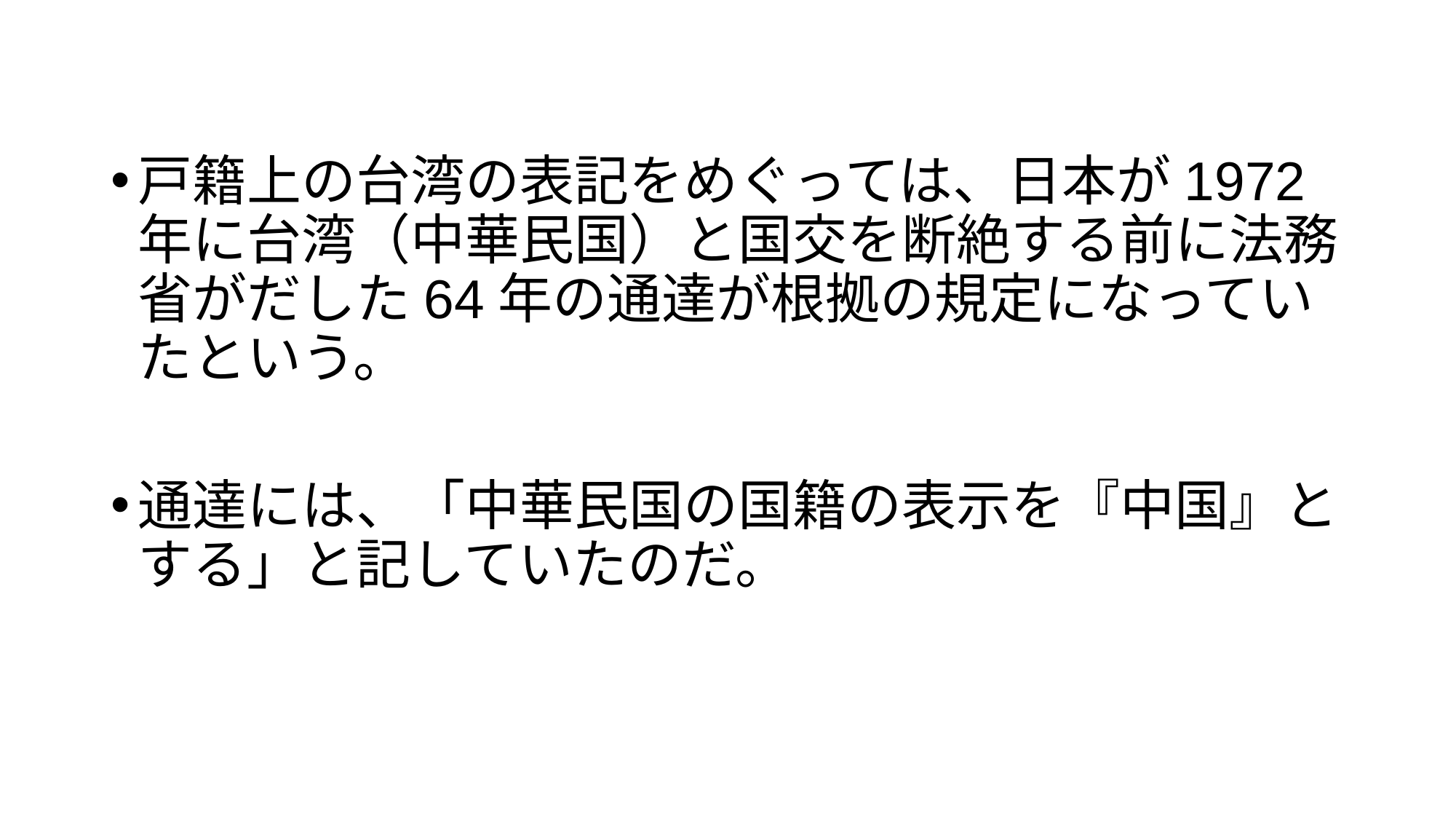

戸籍上の台湾の表記をめぐっては、日本が1972年に台湾（中華民国）と国交を断絶する前に法務省がだした64年の通達が根拠の規定になっていたという。

通達には、「中華民国の国籍の表示を『中国』とする」と記していたのだ。